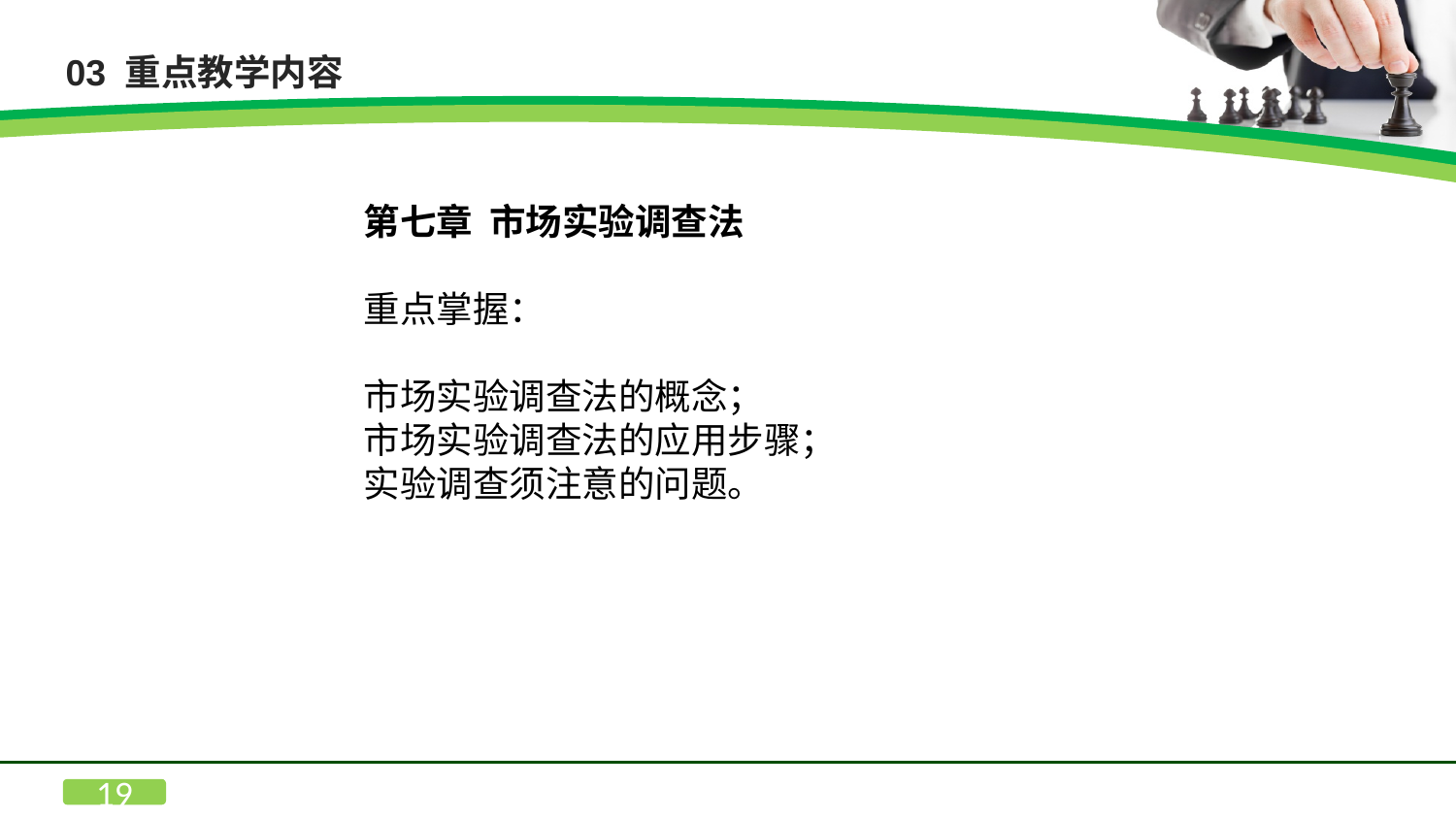

03 重点教学内容
第七章  市场实验调查法

重点掌握：

市场实验调查法的概念；
市场实验调查法的应用步骤；
实验调查须注意的问题。